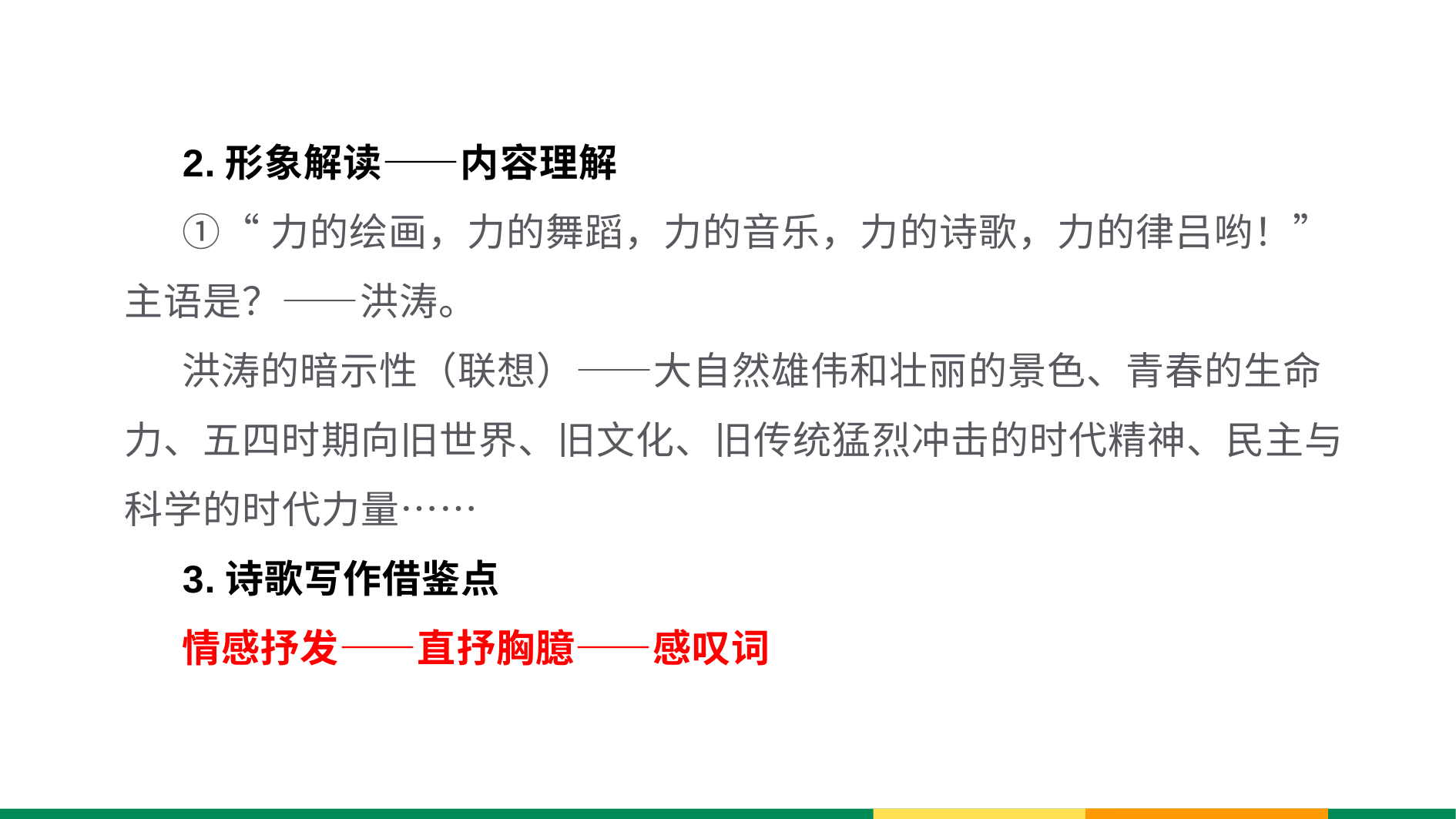

2.形象解读——内容理解
①“力的绘画，力的舞蹈，力的音乐，力的诗歌，力的律吕哟！”主语是？——洪涛。
洪涛的暗示性（联想）——大自然雄伟和壮丽的景色、青春的生命力、五四时期向旧世界、旧文化、旧传统猛烈冲击的时代精神、民主与科学的时代力量……
3.诗歌写作借鉴点
情感抒发——直抒胸臆——感叹词